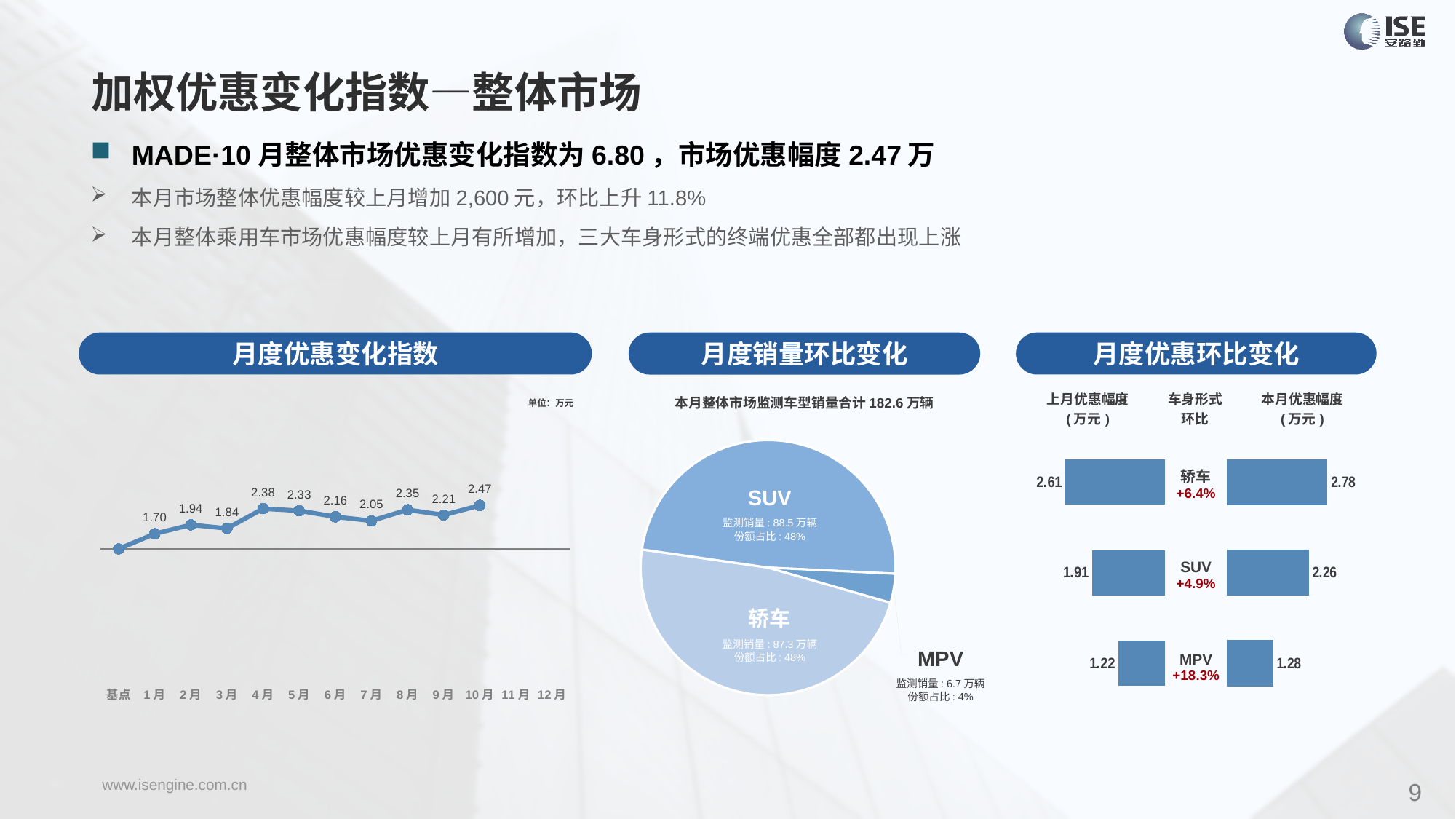

加权优惠变化指数—整体市场
MADE·10月整体市场优惠变化指数为6.80，市场优惠幅度2.47万
本月市场整体优惠幅度较上月增加2,600元，环比上升11.8%
本月整体乘用车市场优惠幅度较上月有所增加，三大车身形式的终端优惠全部都出现上涨
月度优惠变化指数

月度优惠环比变化

月度销量环比变化

### Chart

| Category | Y2023 |
|---|---|
| 基点 | 0.0 |
| 1月 | 2.37 |
| 2月 | 3.77 |
| 3月 | 3.2 |
| 4月 | 6.29 |
| 5月 | 5.97 |
| 6月 | 5.02 |
| 7月 | 4.4 |
| 8月 | 6.12 |
| 9月 | 5.3 |
| 10月 | 6.8 |
| 11月 | None |
| 12月 | None |
本月整体市场监测车型销量合计182.6万辆
| 上月优惠幅度 (万元) | 车身形式 环比 | 本月优惠幅度 (万元) |
| --- | --- | --- |
单位：万元

### Chart

| Category | 车身市场 |
|---|---|
| 轿车 | 873637.0 |
| SUV | 885896.0 |
| MPV | 67011.0 |
| 轿车 +6.4% |
| --- |
| SUV +4.9% |
| MPV +18.3% |

### Chart

| Category | 成交均价 |
|---|---|
| 轿车 | 2.61 |
| SUV | 1.91 |
| MPV | 1.22 |

### Chart

| Category | 成交均价 |
|---|---|
| 轿车 | 2.776776218844295 |
| SUV | 2.259446579320572 |
| MPV | 1.2770776184468433 |
SUV
监测销量: 88.5万辆
份额占比: 48%
轿车
监测销量: 87.3万辆
份额占比: 48%
MPV
监测销量: 6.7万辆
份额占比: 4%
9